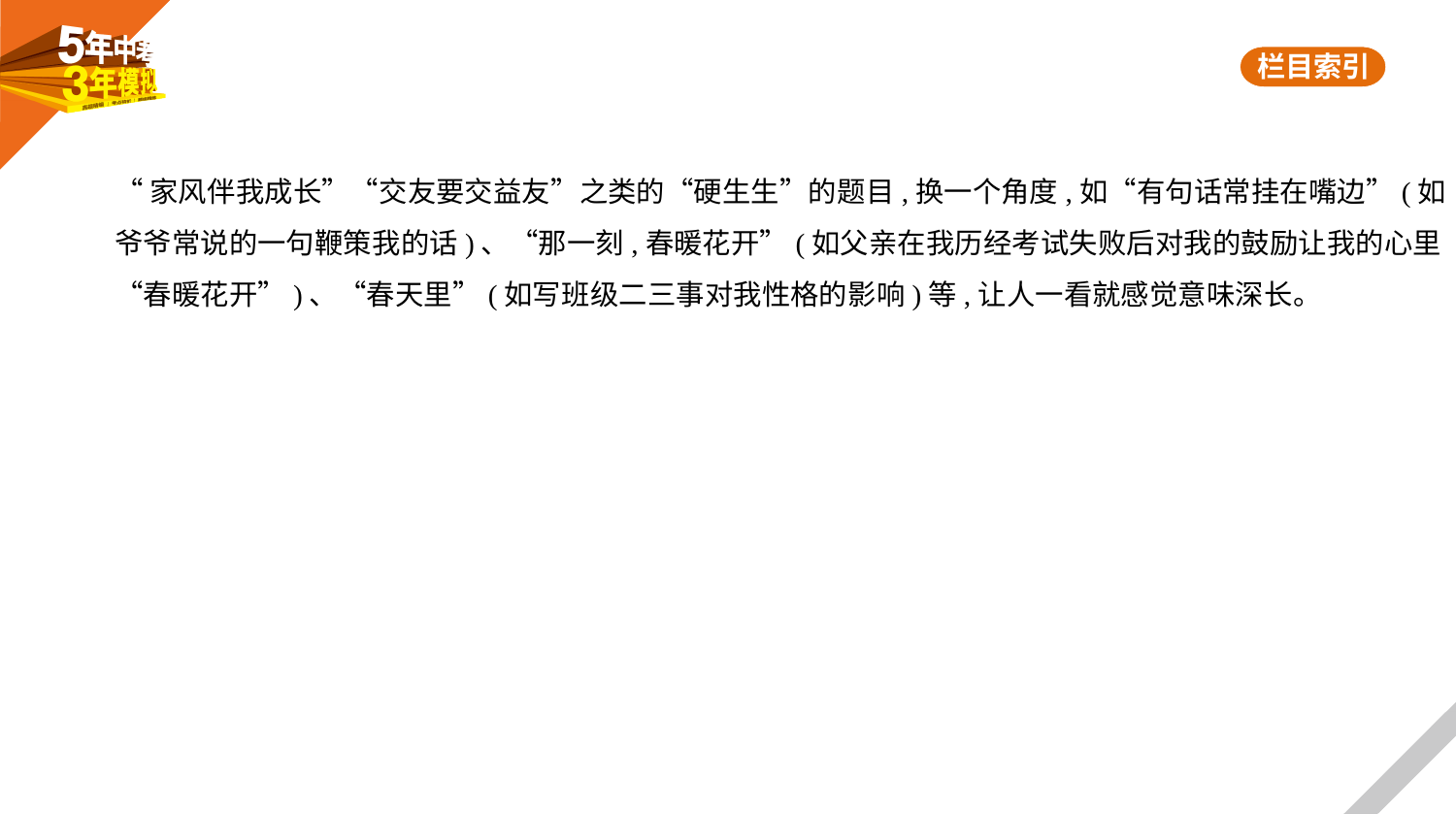

“家风伴我成长”“交友要交益友”之类的“硬生生”的题目,换一个角度,如“有句话常挂在嘴边”(如
爷爷常说的一句鞭策我的话)、“那一刻,春暖花开”(如父亲在我历经考试失败后对我的鼓励让我的心里
“春暖花开”)、“春天里”(如写班级二三事对我性格的影响)等,让人一看就感觉意味深长。